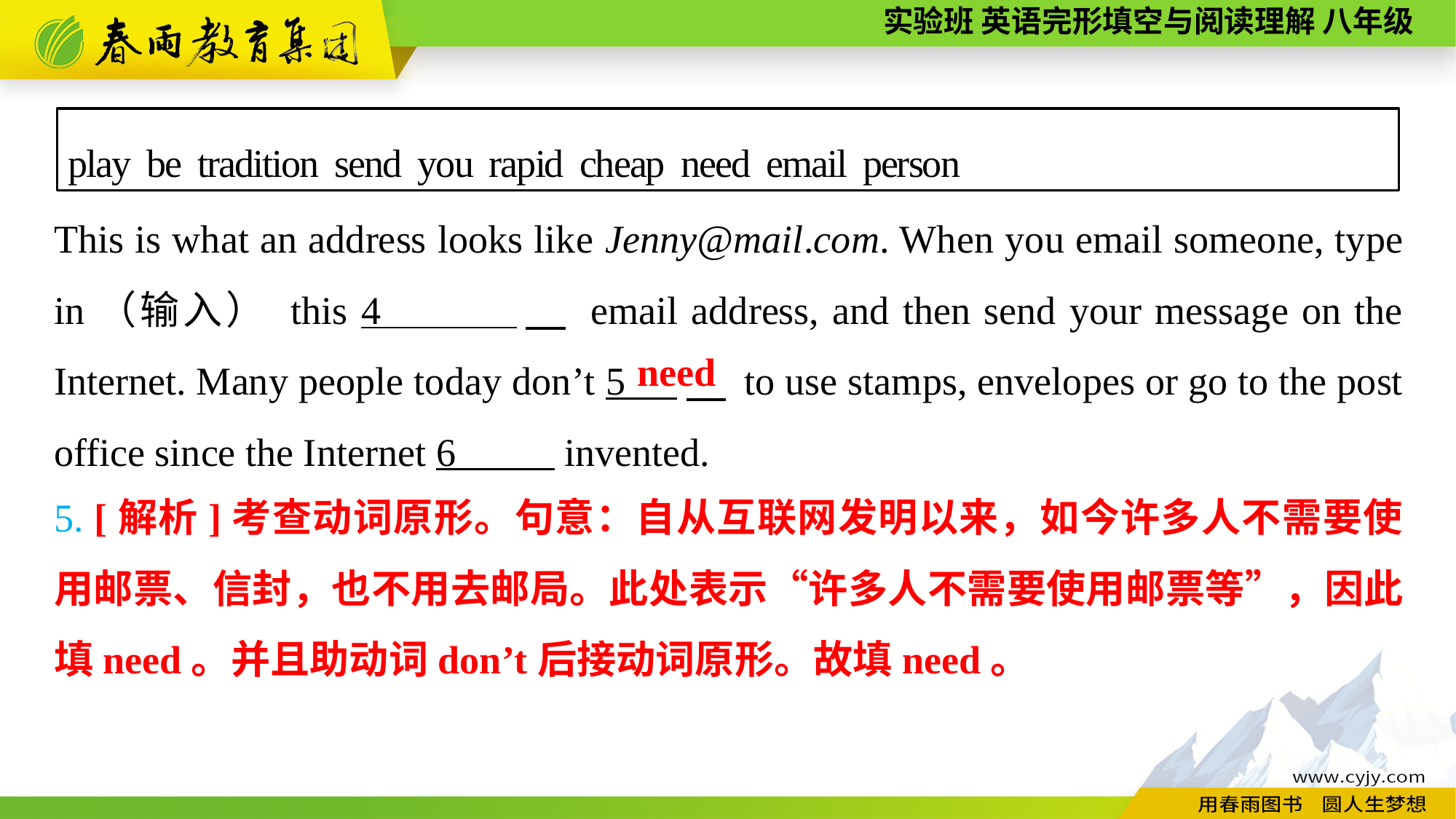

play  be  tradition  send  you  rapid  cheap  need  email  person
This is what an address looks like Jenny@mail.com. When you email someone, type in（输入） this 4          　 email address, and then send your message on the Internet. Many people today don’t 5     　 to use stamps, envelopes or go to the post office since the Internet 6           invented.
need
5. [解析]考查动词原形。句意：自从互联网发明以来，如今许多人不需要使用邮票、信封，也不用去邮局。此处表示“许多人不需要使用邮票等”，因此填need。并且助动词don’t后接动词原形。故填need。